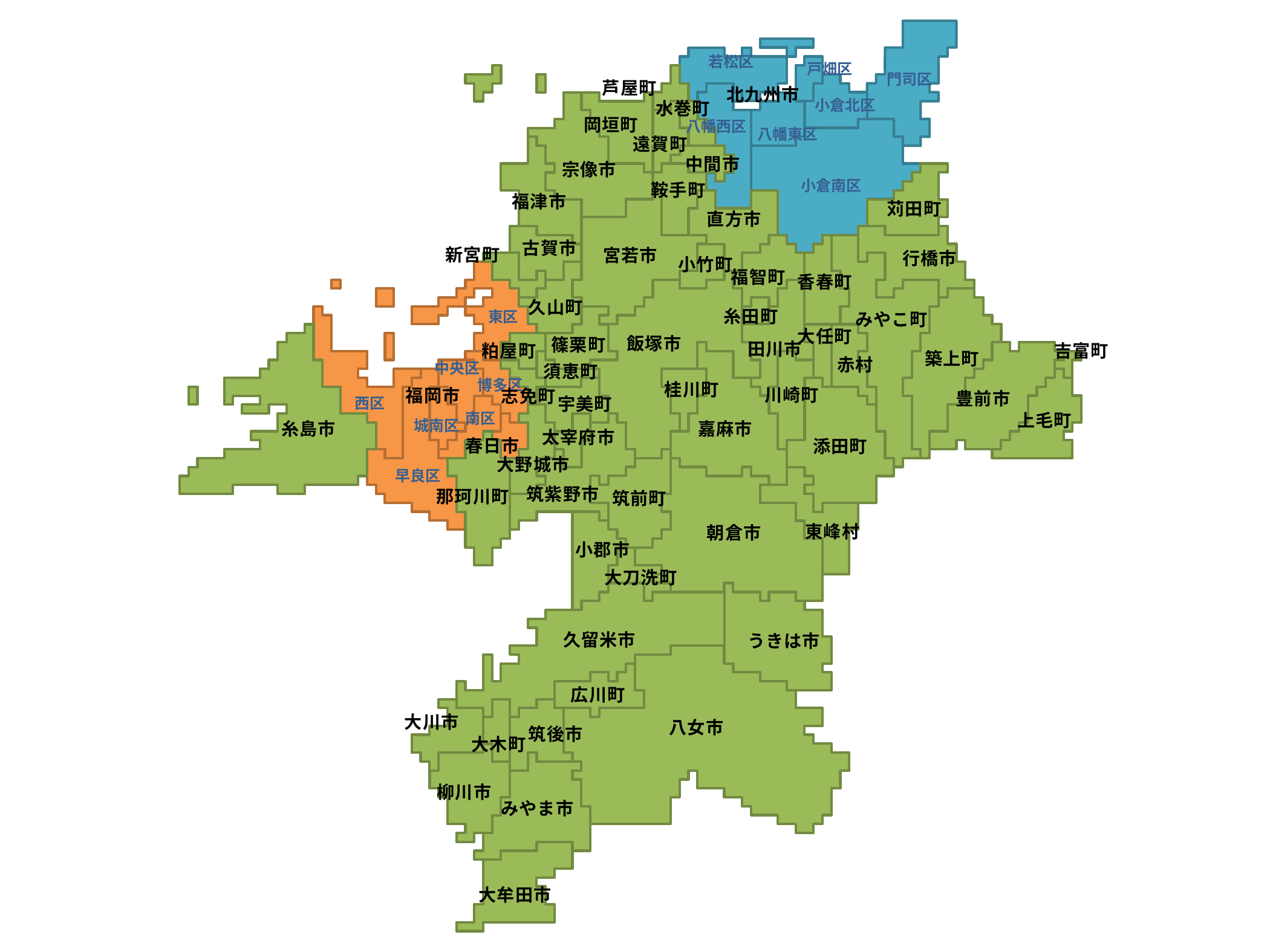

若松区
戸畑区
門司区
小倉北区
八幡西区
八幡東区
小倉南区
東区
中央区
博多区
西区
南区
城南区
早良区

芦屋町
北九州市
水巻町
岡垣町
遠賀町
中間市
宗像市
鞍手町
福津市
苅田町
直方市
古賀市
新宮町
宮若市
行橋市
小竹町
福智町
香春町
久山町
糸田町
みやこ町
大任町
飯塚市
篠栗町
田川市
粕屋町
吉富町
築上町
赤村
須恵町
桂川町
川崎町
福岡市
志免町
豊前市
宇美町
上毛町
嘉麻市
糸島市
太宰府市
春日市
添田町
大野城市
筑紫野市
那珂川町
筑前町
東峰村
朝倉市
小郡市
大刀洗町
久留米市
うきは市
広川町
大川市
八女市
筑後市
大木町
柳川市
みやま市
大牟田市